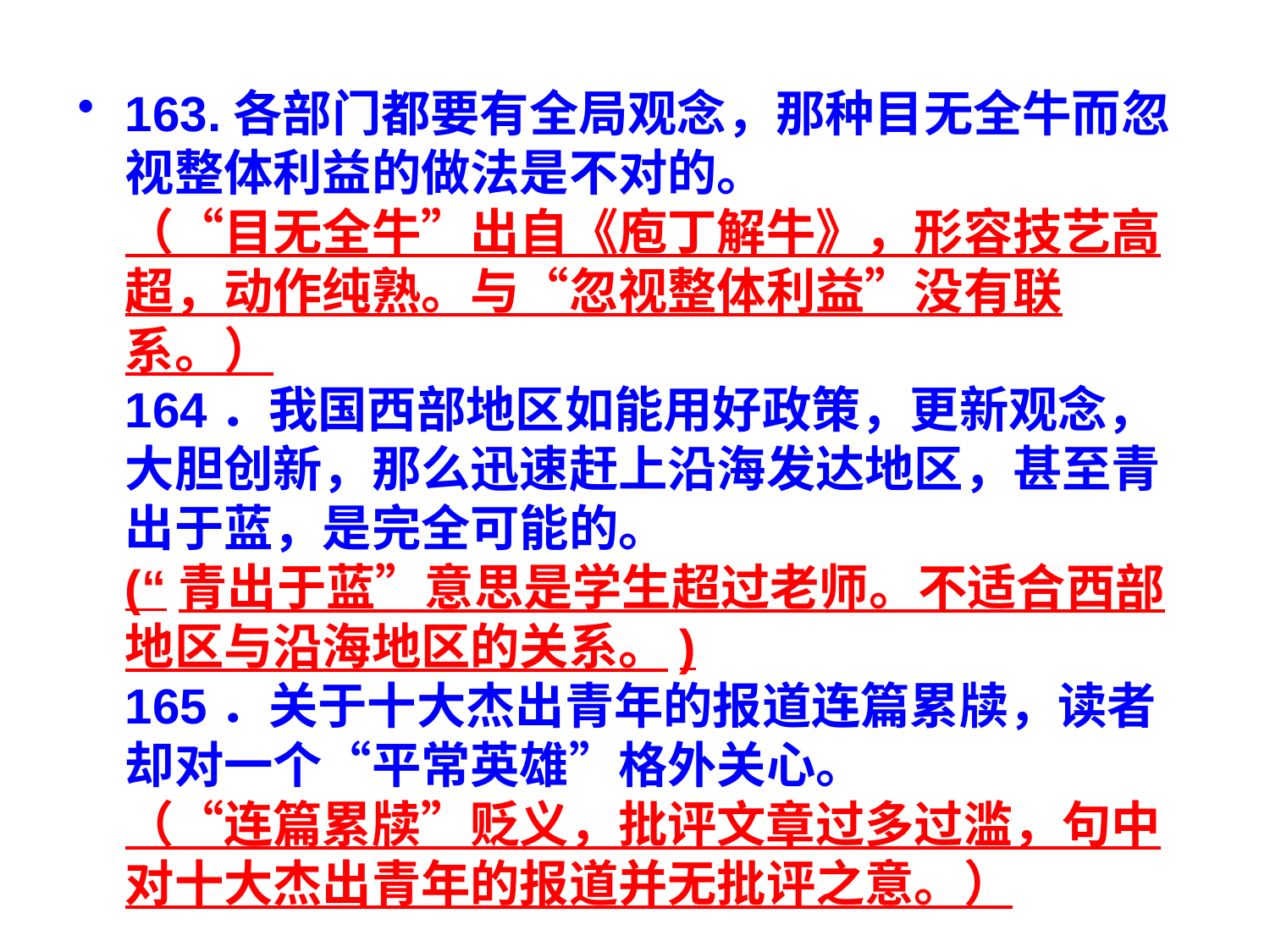

163.各部门都要有全局观念，那种目无全牛而忽视整体利益的做法是不对的。
（“目无全牛”出自《庖丁解牛》，形容技艺高超，动作纯熟。与“忽视整体利益”没有联系。） 
164．我国西部地区如能用好政策，更新观念，大胆创新，那么迅速赶上沿海发达地区，甚至青出于蓝，是完全可能的。
(“青出于蓝”意思是学生超过老师。不适合西部地区与沿海地区的关系。)
165．关于十大杰出青年的报道连篇累牍，读者却对一个“平常英雄”格外关心。
（“连篇累牍”贬义，批评文章过多过滥，句中对十大杰出青年的报道并无批评之意。）